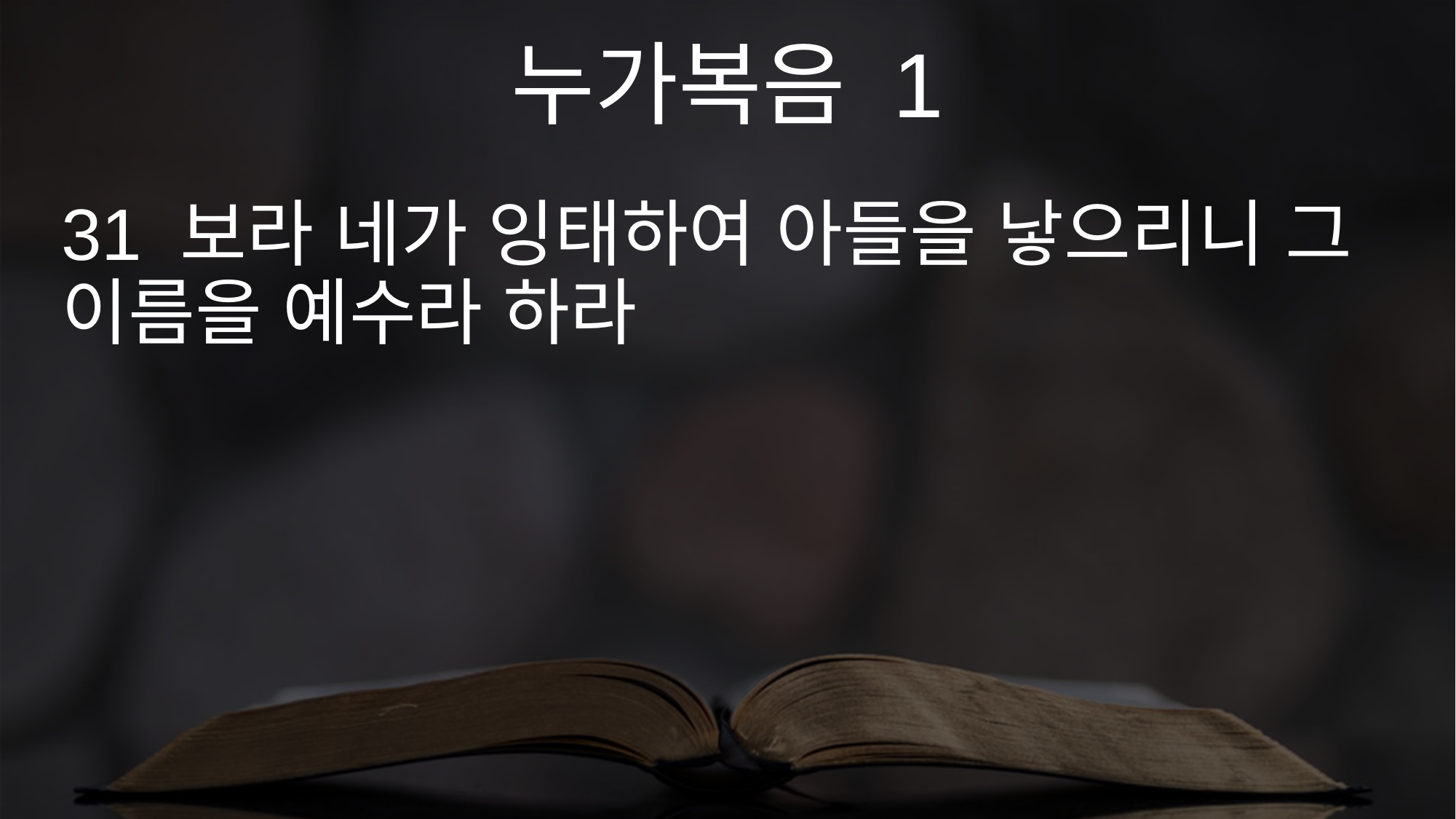

누가복음 1
31 보라 네가 잉태하여 아들을 낳으리니 그 이름을 예수라 하라